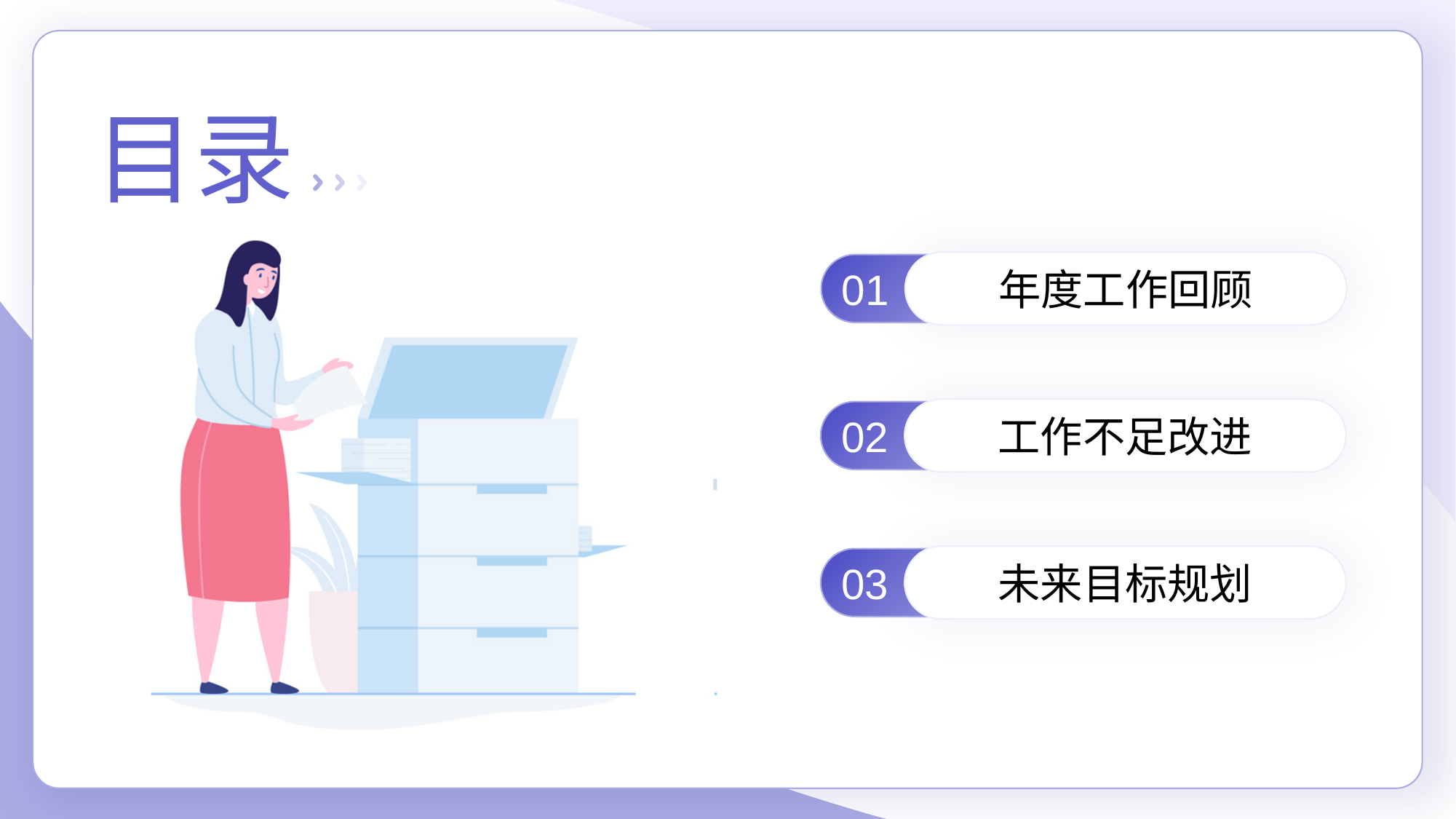

目录

年度工作回顾
01
工作不足改进
02
未来目标规划
03